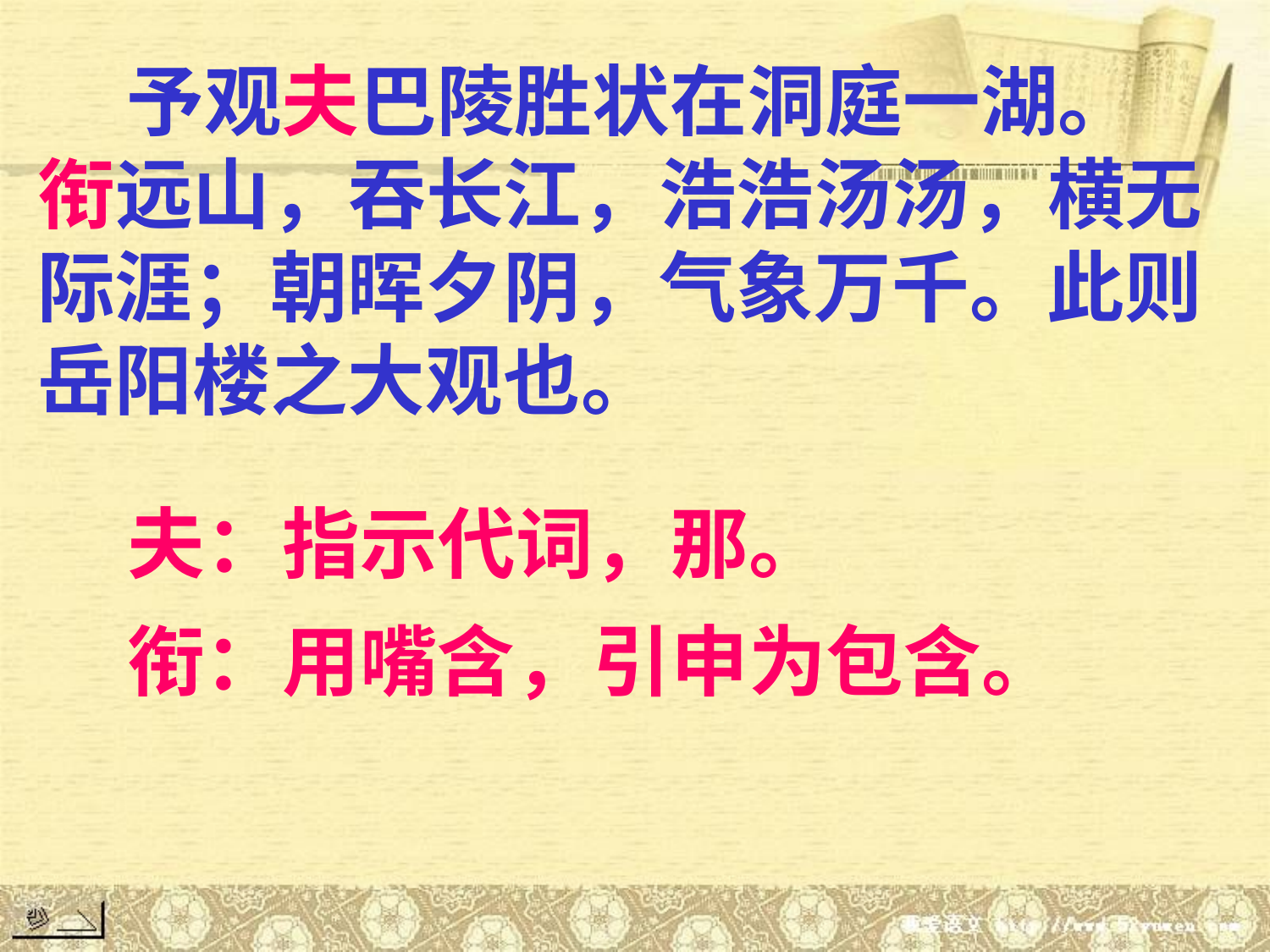

予观夫巴陵胜状在洞庭一湖。衔远山，吞长江，浩浩汤汤，横无际涯；朝晖夕阴，气象万千。此则岳阳楼之大观也。
夫：指示代词，那。
衔：用嘴含，引申为包含。